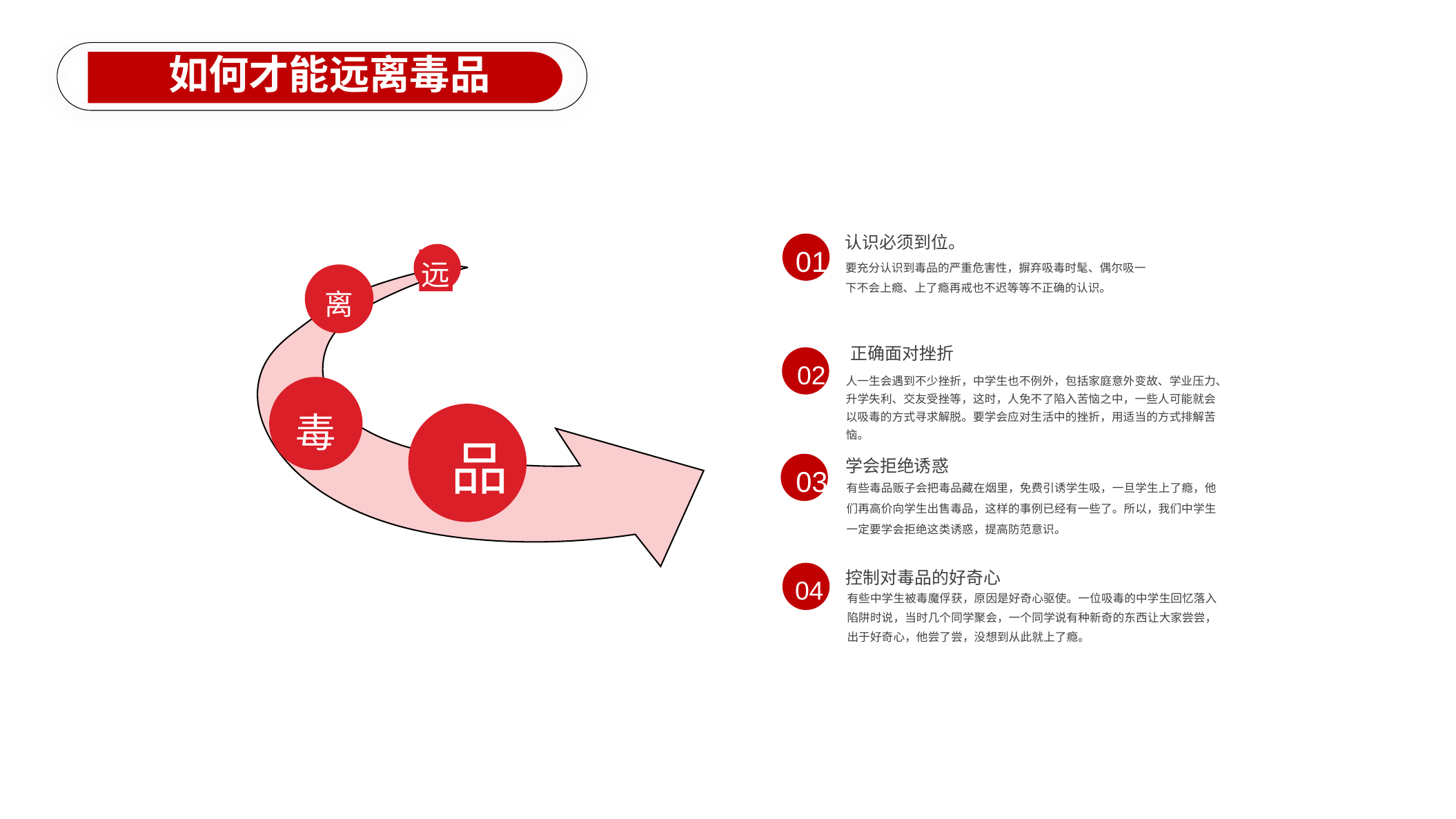

如何才能远离毒品
认识必须到位。

01
要充分认识到毒品的严重危害性，摒弃吸毒时髦、偶尔吸一下不会上瘾、上了瘾再戒也不迟等等不正确的认识。

远

离

正确面对挫折

02
人一生会遇到不少挫折，中学生也不例外，包括家庭意外变故、学业压力、升学失利、交友受挫等，这时，人免不了陷入苦恼之中，一些人可能就会以吸毒的方式寻求解脱。要学会应对生活中的挫折，用适当的方式排解苦恼。

毒

品
学会拒绝诱惑

03
有些毒品贩子会把毒品藏在烟里，免费引诱学生吸，一旦学生上了瘾，他们再高价向学生出售毒品，这样的事例已经有一些了。所以，我们中学生一定要学会拒绝这类诱惑，提高防范意识。

控制对毒品的好奇心
04
有些中学生被毒魔俘获，原因是好奇心驱使。一位吸毒的中学生回忆落入陷阱时说，当时几个同学聚会，一个同学说有种新奇的东西让大家尝尝，出于好奇心，他尝了尝，没想到从此就上了瘾。